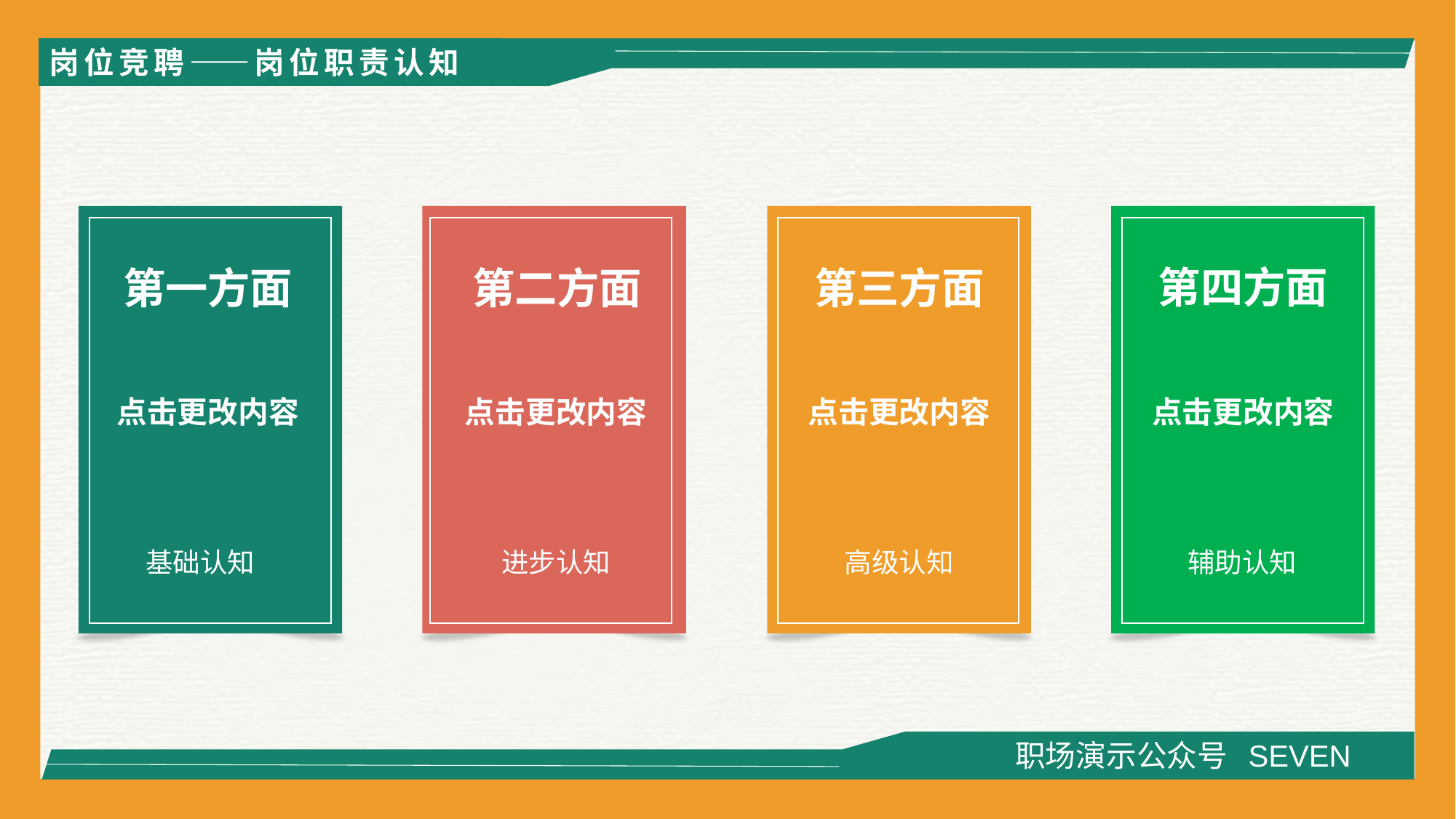

岗位竞聘——岗位职责认知

第一方面
点击更改内容
基础认知

第二方面
点击更改内容
进步认知

第三方面
点击更改内容
高级认知

第四方面
点击更改内容
辅助认知

职场演示公众号  SEVEN